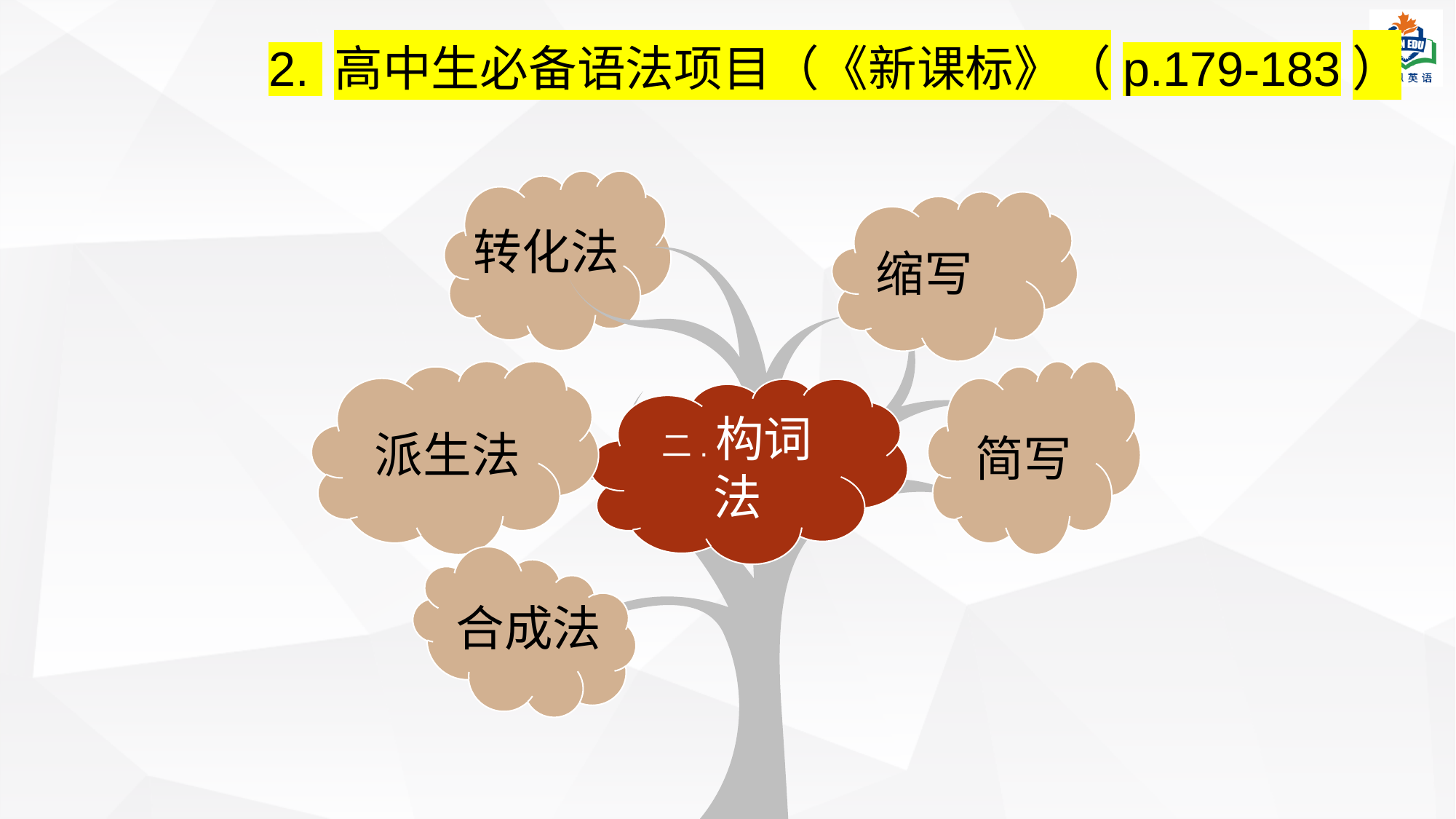

2. 高中生必备语法项目（《新课标》（p.179-183）

转化法

缩写

二.构词法
派生法
简写

合成法